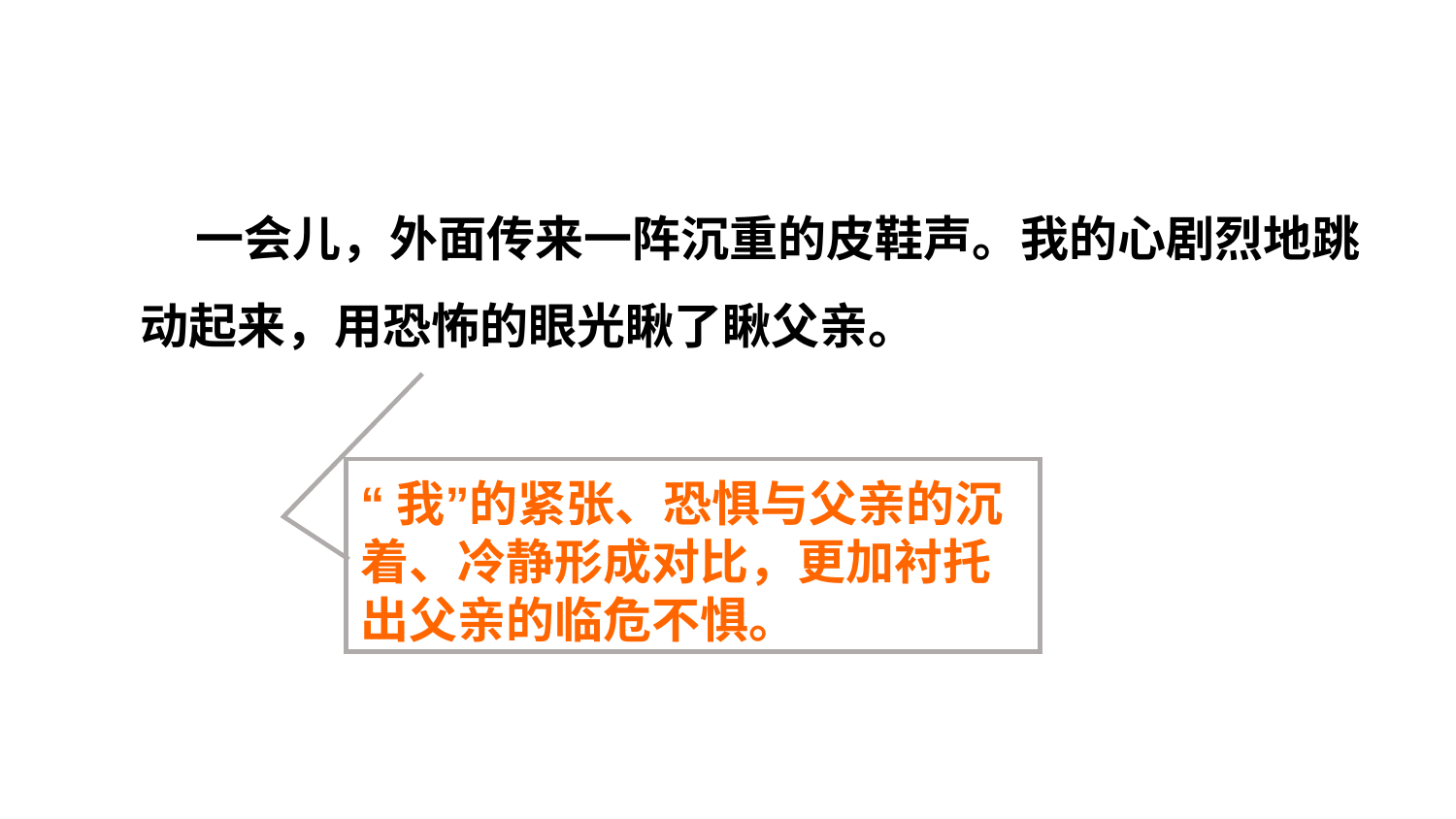

一会儿，外面传来一阵沉重的皮鞋声。我的心剧烈地跳动起来，用恐怖的眼光瞅了瞅父亲。

“我”的紧张、恐惧与父亲的沉着、冷静形成对比，更加衬托出父亲的临危不惧。